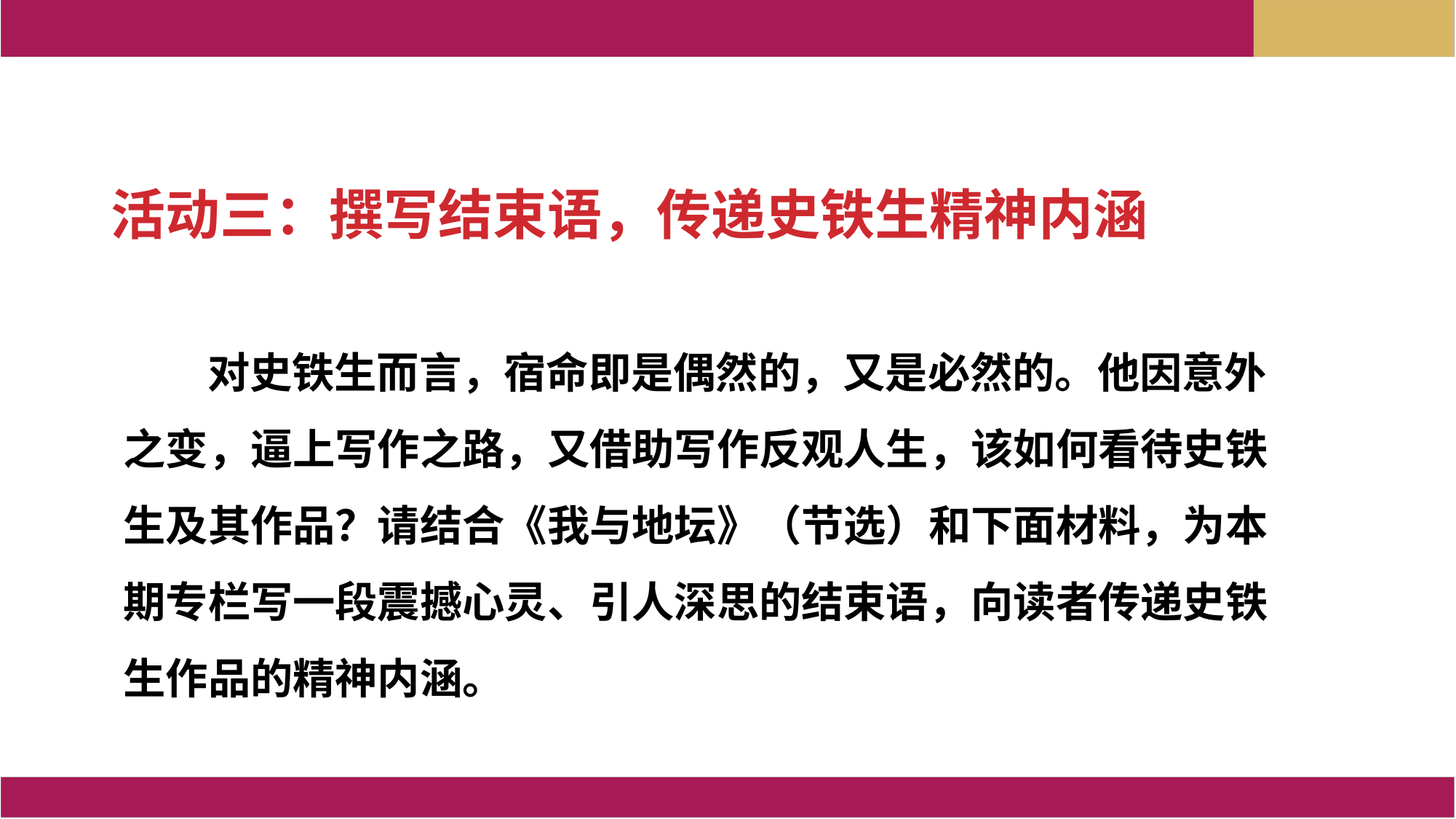

活动三：撰写结束语，传递史铁生精神内涵

  对史铁生而言，宿命即是偶然的，又是必然的。他因意外之变，逼上写作之路，又借助写作反观人生，该如何看待史铁生及其作品？请结合《我与地坛》（节选）和下面材料，为本期专栏写一段震撼心灵、引人深思的结束语，向读者传递史铁生作品的精神内涵。